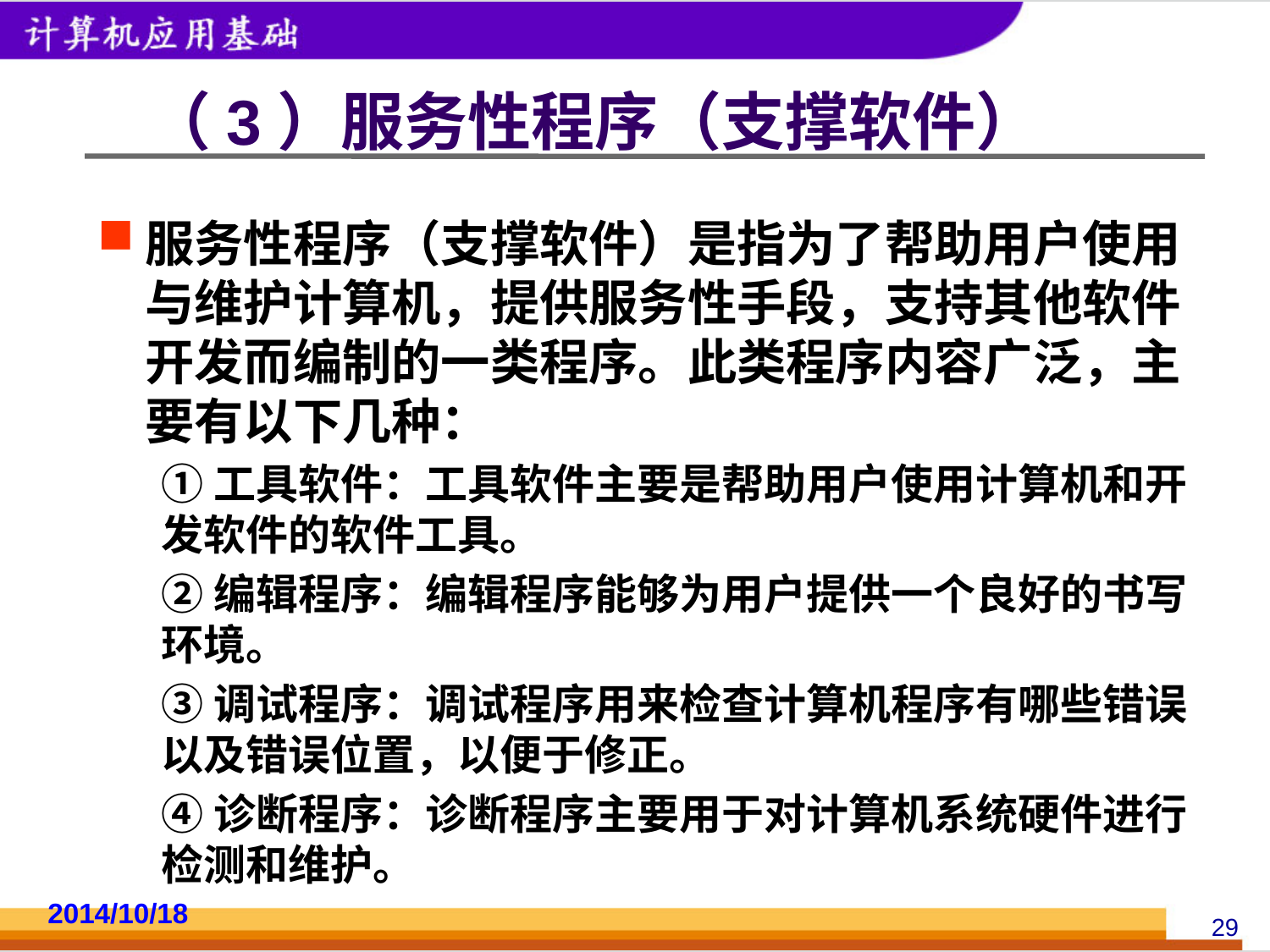

# （3）服务性程序（支撑软件）
服务性程序（支撑软件）是指为了帮助用户使用与维护计算机，提供服务性手段，支持其他软件开发而编制的一类程序。此类程序内容广泛，主要有以下几种：
①工具软件：工具软件主要是帮助用户使用计算机和开发软件的软件工具。
②编辑程序：编辑程序能够为用户提供一个良好的书写环境。
③调试程序：调试程序用来检查计算机程序有哪些错误以及错误位置，以便于修正。
④诊断程序：诊断程序主要用于对计算机系统硬件进行检测和维护。
2014/10/18